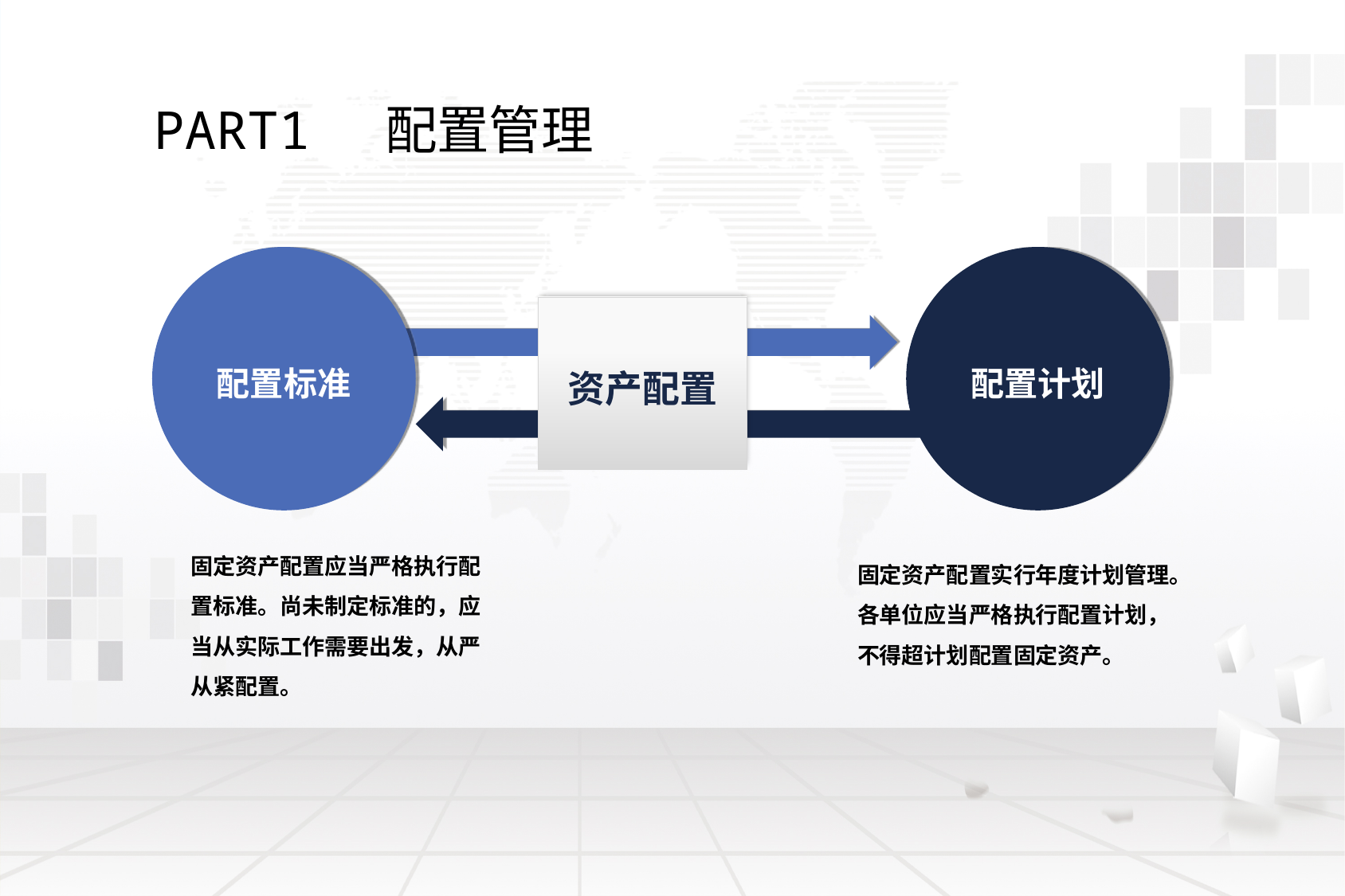

PART1  配置管理
配置标准
配置计划
资产配置

固定资产配置应当严格执行配置标准。尚未制定标准的，应当从实际工作需要出发，从严从紧配置。
固定资产配置实行年度计划管理。
各单位应当严格执行配置计划，不得超计划配置固定资产。